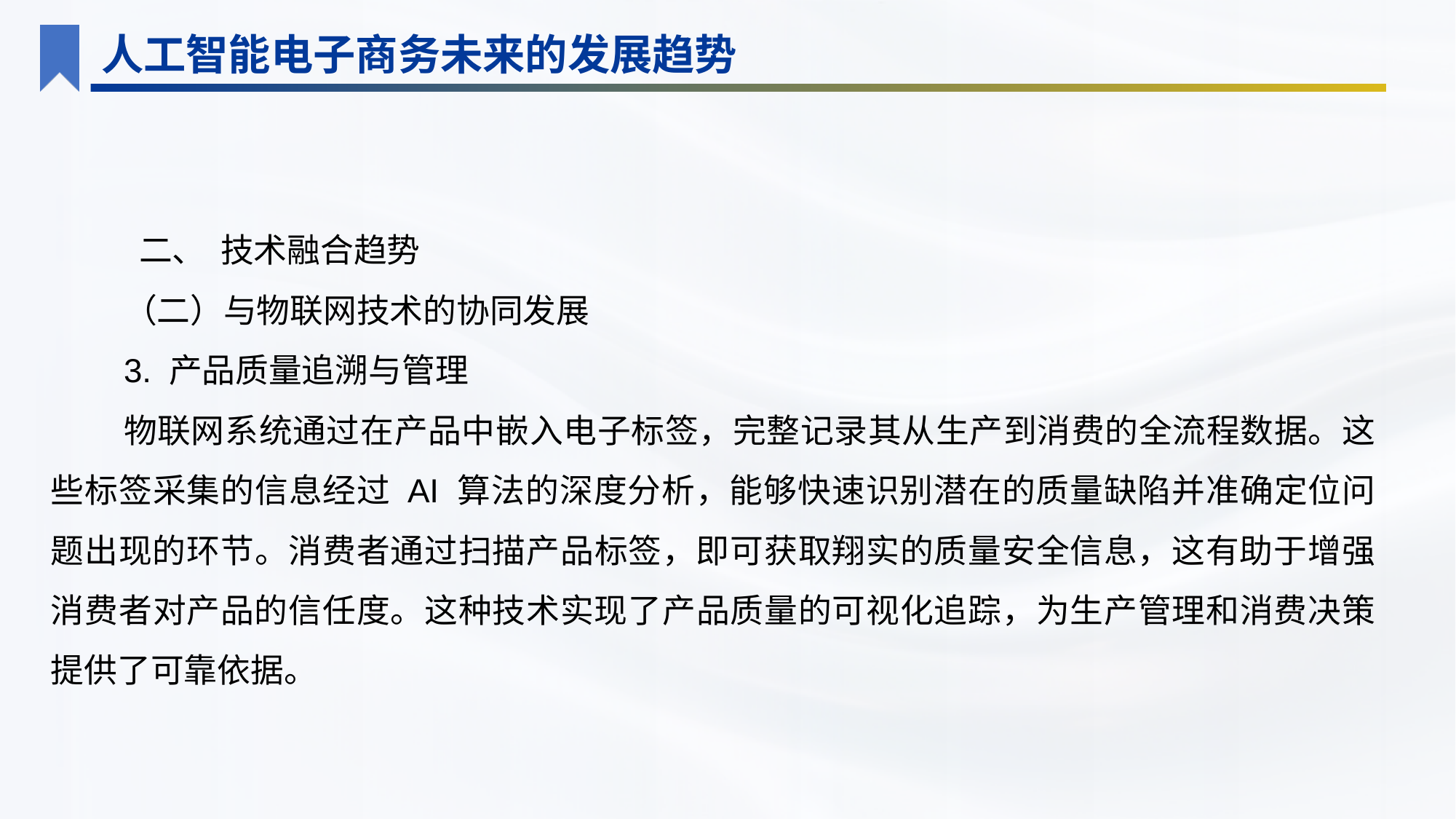

人工智能电子商务未来的发展趋势
 二、  技术融合趋势
（二）与物联网技术的协同发展
3. 产品质量追溯与管理
物联网系统通过在产品中嵌入电子标签，完整记录其从生产到消费的全流程数据。这些标签采集的信息经过 AI 算法的深度分析，能够快速识别潜在的质量缺陷并准确定位问题出现的环节。消费者通过扫描产品标签，即可获取翔实的质量安全信息，这有助于增强消费者对产品的信任度。这种技术实现了产品质量的可视化追踪，为生产管理和消费决策提供了可靠依据。